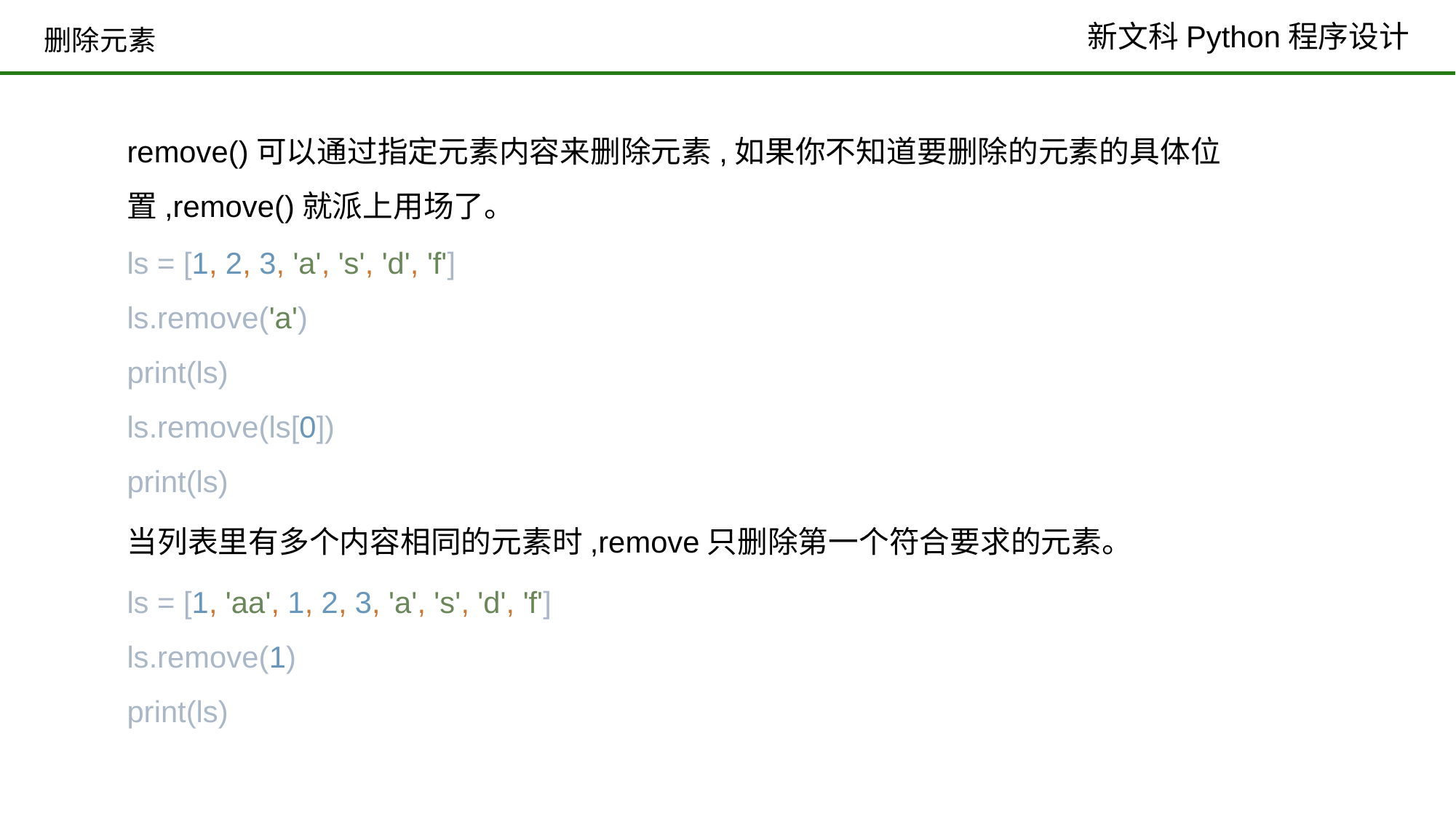

# 删除元素
remove()可以通过指定元素内容来删除元素,如果你不知道要删除的元素的具体位置,remove()就派上用场了。
ls = [1, 2, 3, 'a', 's', 'd', 'f']
ls.remove('a')
print(ls)
ls.remove(ls[0])
print(ls)
当列表里有多个内容相同的元素时,remove只删除第一个符合要求的元素。
ls = [1, 'aa', 1, 2, 3, 'a', 's', 'd', 'f']
ls.remove(1)
print(ls)